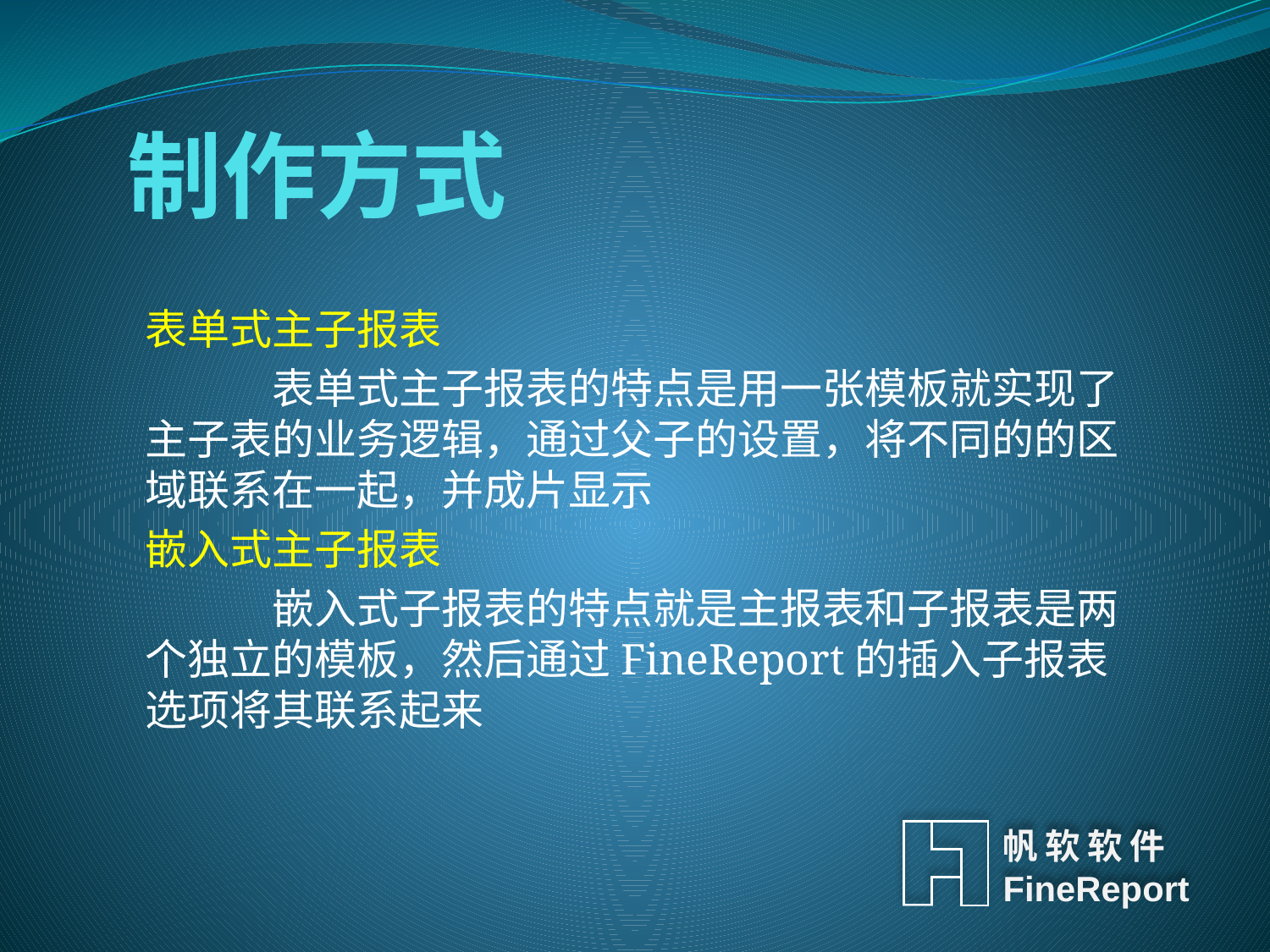

# 制作方式
表单式主子报表
	表单式主子报表的特点是用一张模板就实现了主子表的业务逻辑，通过父子的设置，将不同的的区域联系在一起，并成片显示
嵌入式主子报表
	嵌入式子报表的特点就是主报表和子报表是两个独立的模板，然后通过FineReport的插入子报表选项将其联系起来